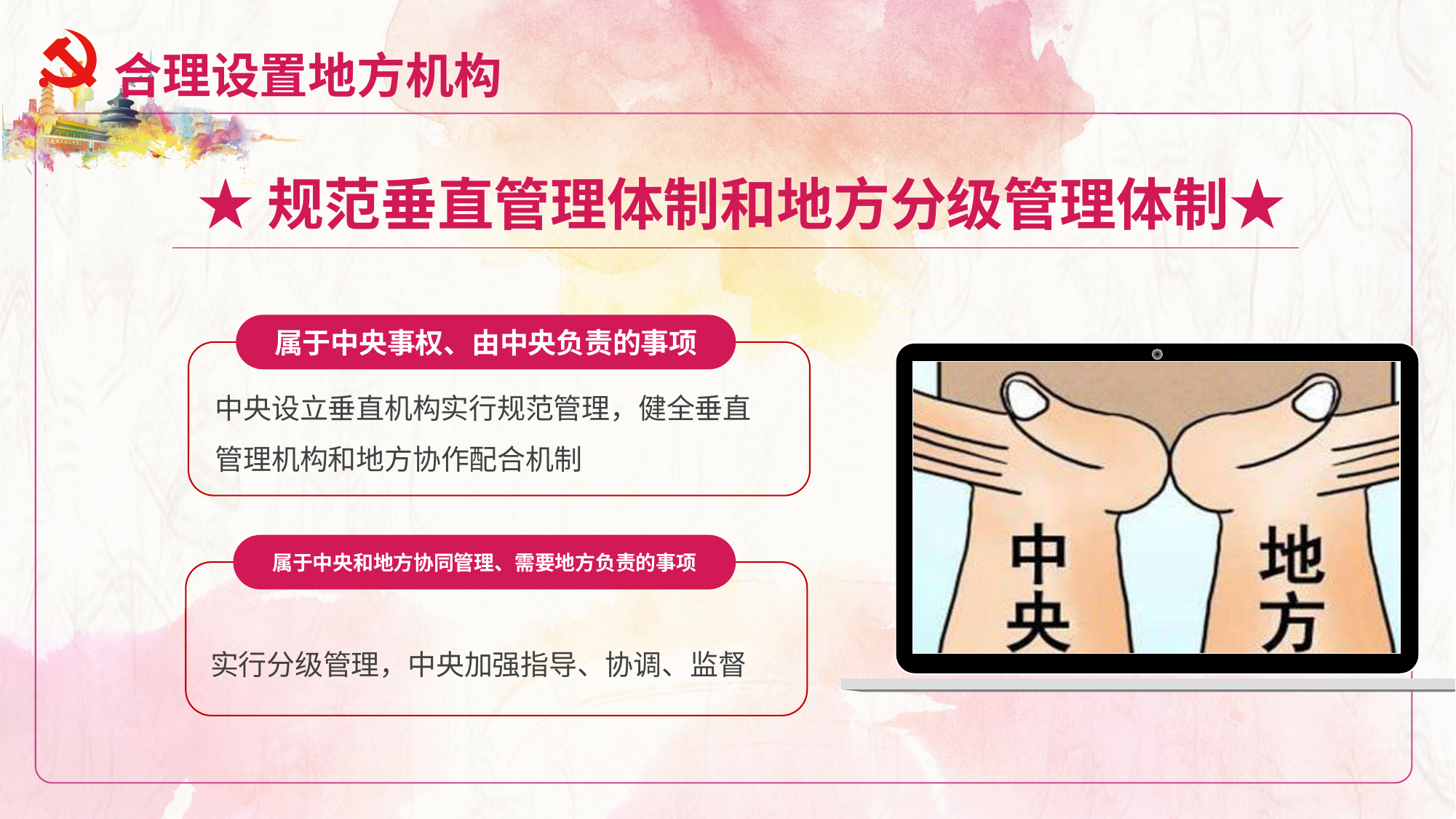

合理设置地方机构
★规范垂直管理体制和地方分级管理体制★
属于中央事权、由中央负责的事项

中央设立垂直机构实行规范管理，健全垂直管理机构和地方协作配合机制
属于中央和地方协同管理、需要地方负责的事项

实行分级管理，中央加强指导、协调、监督